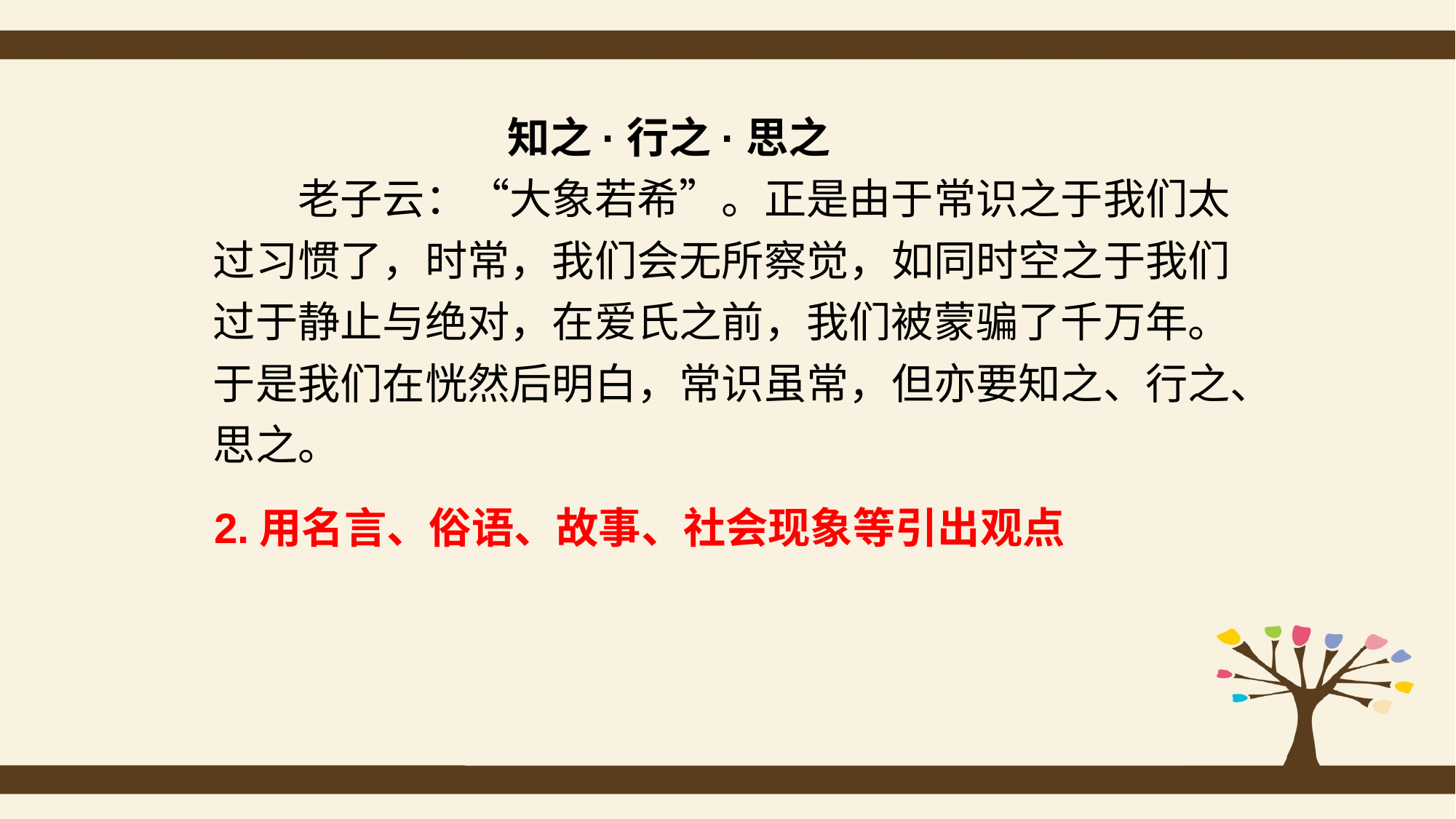

知之·行之·思之
　　老子云：“大象若希”。正是由于常识之于我们太过习惯了，时常，我们会无所察觉，如同时空之于我们过于静止与绝对，在爱氏之前，我们被蒙骗了千万年。于是我们在恍然后明白，常识虽常，但亦要知之、行之、思之。

2.用名言、俗语、故事、社会现象等引出观点